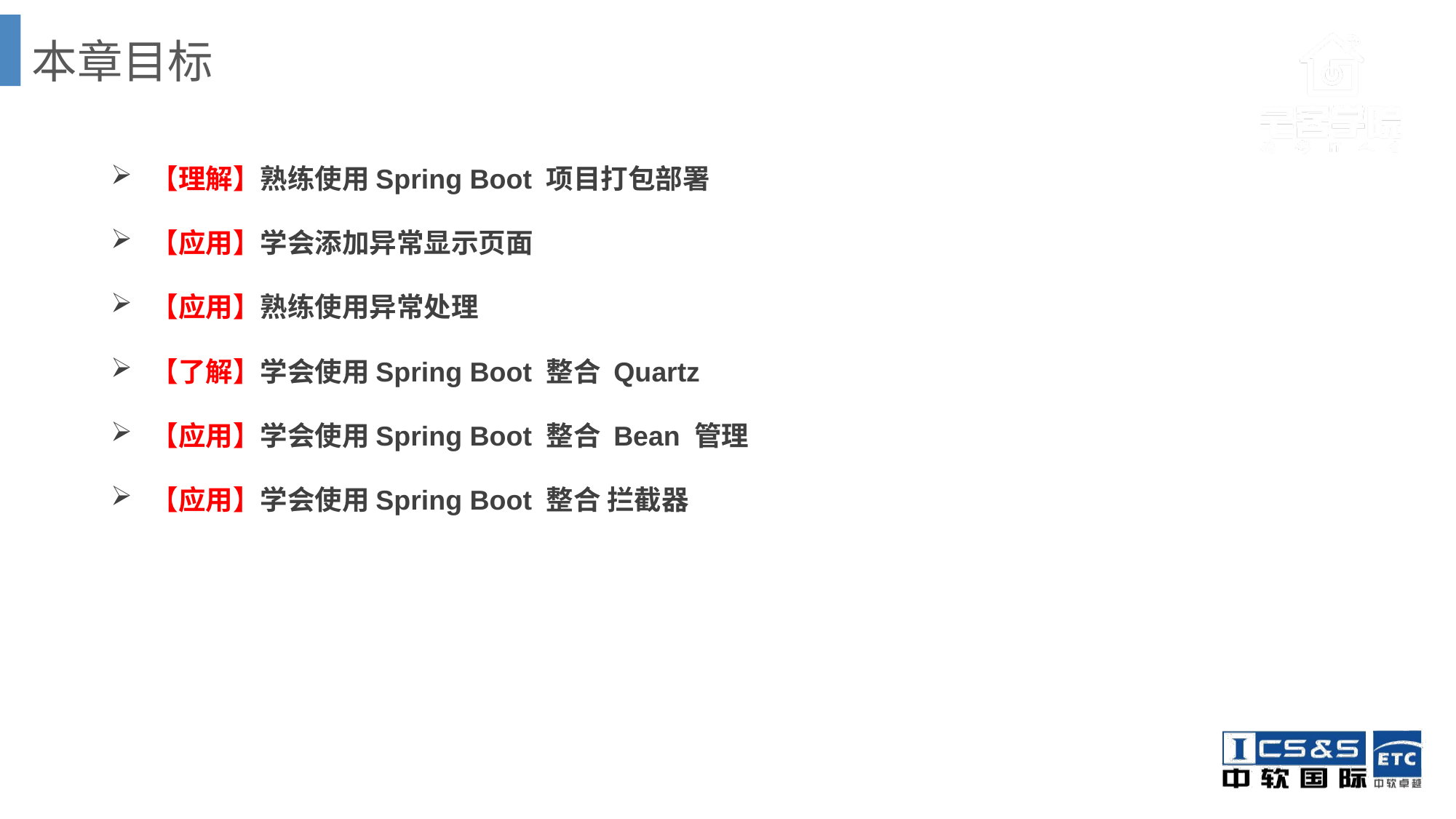

# 本章目标
 【理解】熟练使用Spring Boot 项目打包部署
 【应用】学会添加异常显示页面
 【应用】熟练使用异常处理
 【了解】学会使用Spring Boot 整合 Quartz
 【应用】学会使用Spring Boot 整合 Bean 管理
 【应用】学会使用Spring Boot 整合 拦截器